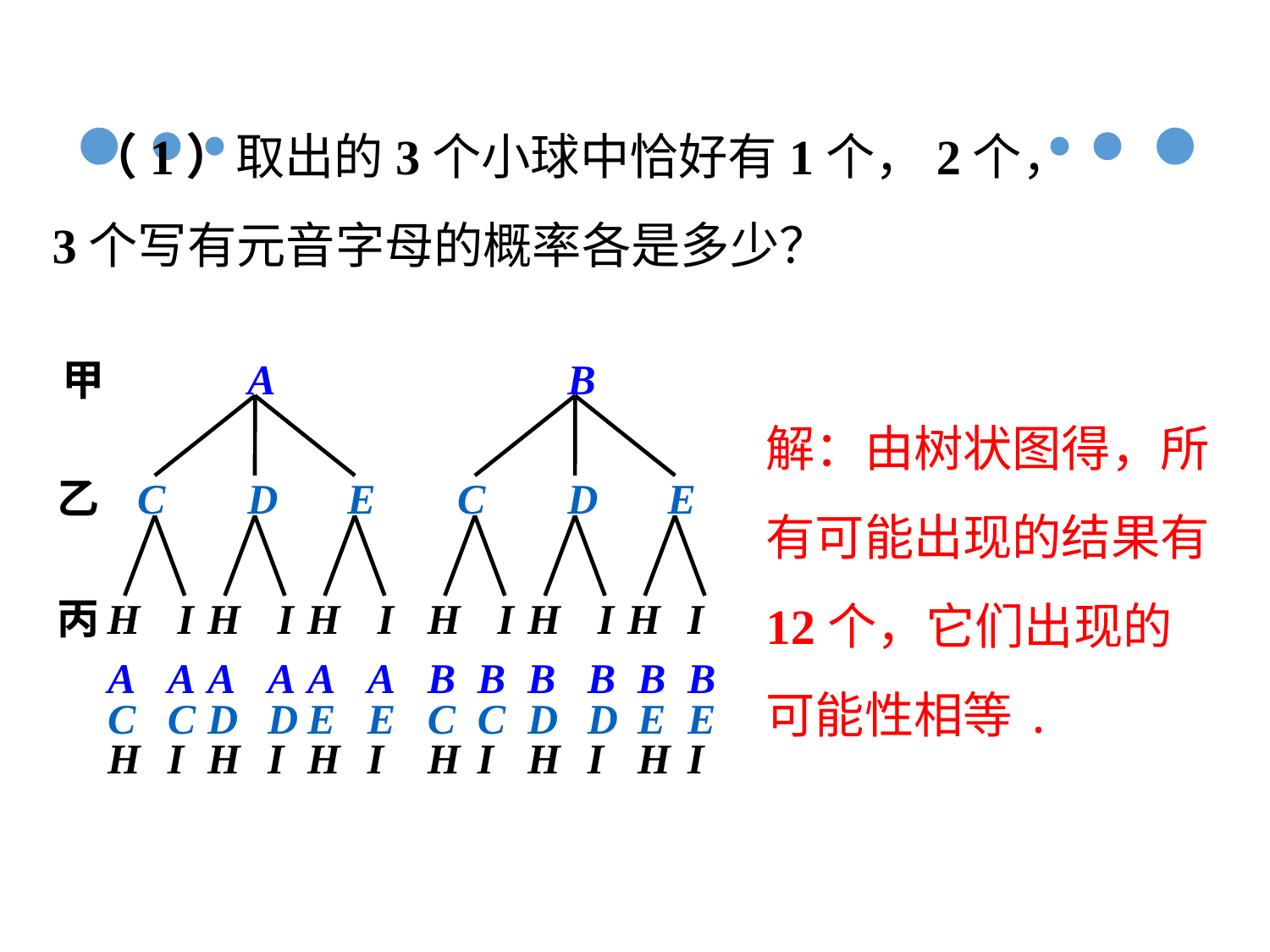

（1）取出的3个小球中恰好有1个，2个，3个写有元音字母的概率各是多少？
A
B
甲
解：由树状图得，所有可能出现的结果有12个，它们出现的可能性相等.

乙
C
D
E
C
D
E

丙
H
I
H
I
H
I
H
I
H
I
H
I
A
A
A
A
A
A
B
B
B
B
B
B
C
C
D
D
E
E
C
C
D
D
E
E
H
I
H
I
H
I
H
I
H
I
H
I